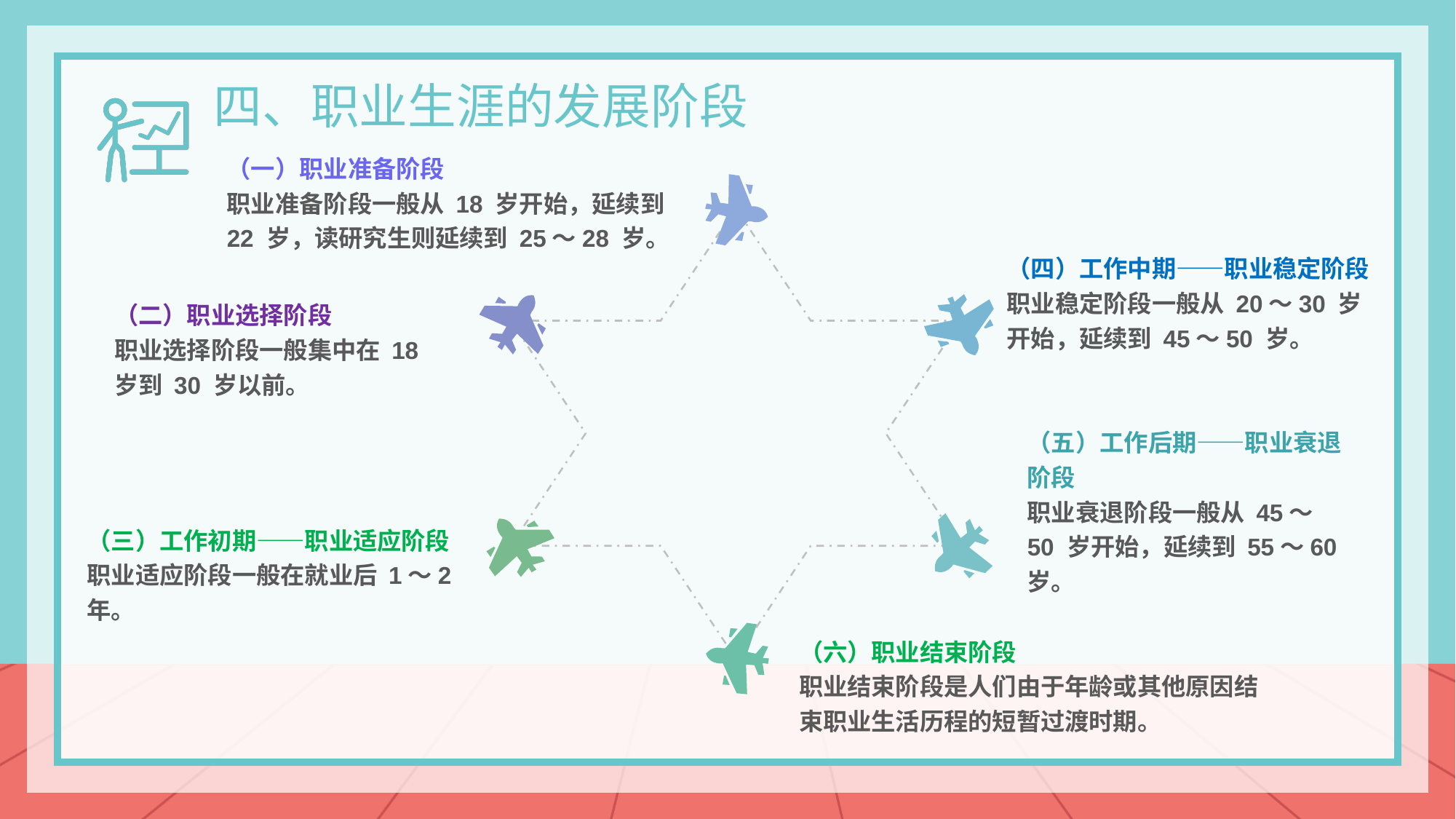

四、职业生涯的发展阶段
（一）职业准备阶段
职业准备阶段一般从 18 岁开始，延续到 22 岁，读研究生则延续到 25～28 岁。

（四）工作中期——职业稳定阶段
职业稳定阶段一般从 20～30 岁开始，延续到 45～50 岁。
（二）职业选择阶段
职业选择阶段一般集中在 18 岁到 30 岁以前。

（五）工作后期——职业衰退阶段
职业衰退阶段一般从 45～50 岁开始，延续到 55～60 岁。
（三）工作初期——职业适应阶段
职业适应阶段一般在就业后 1～2 年。

（六）职业结束阶段
职业结束阶段是人们由于年龄或其他原因结束职业生活历程的短暂过渡时期。